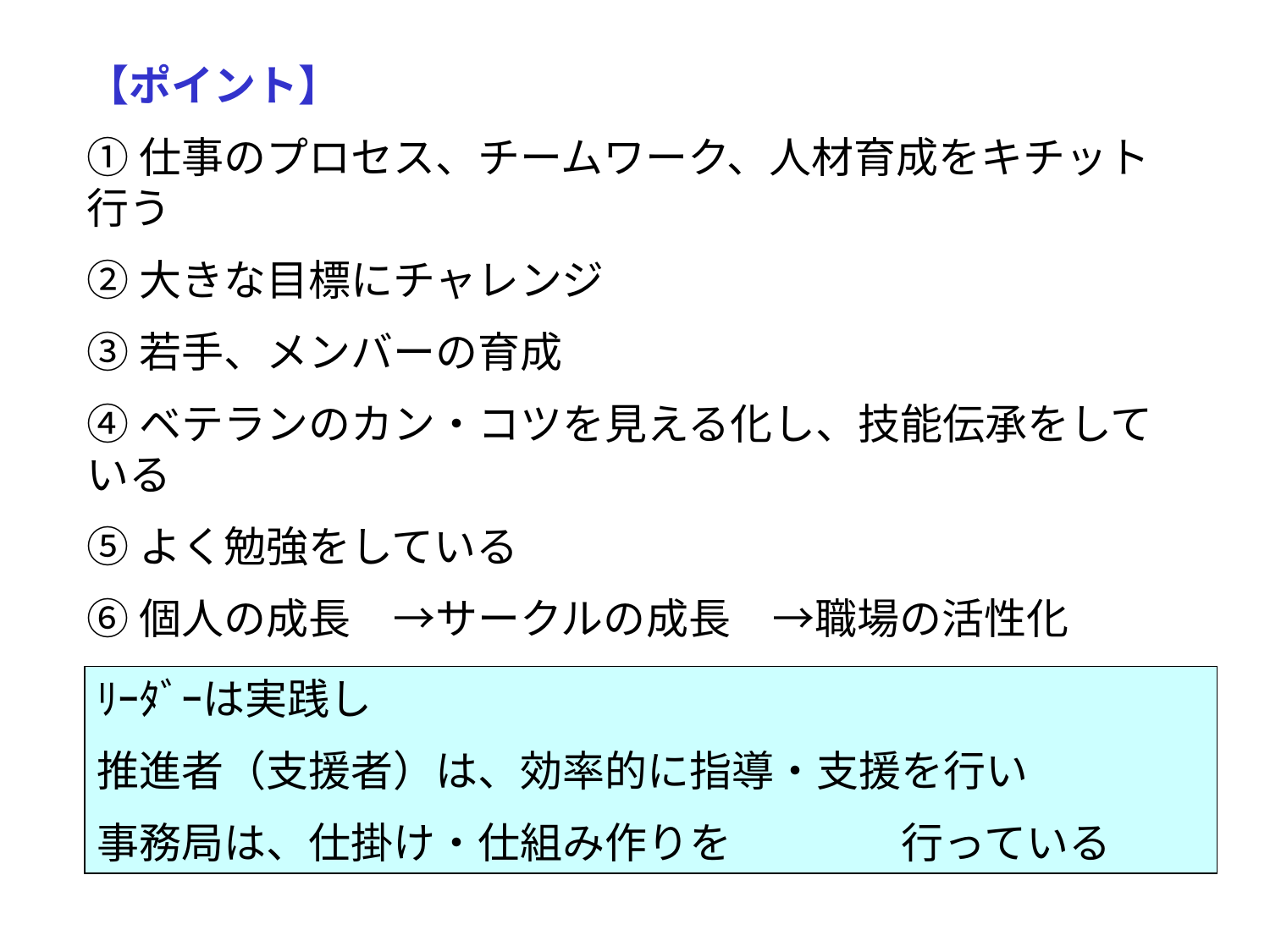

【ポイント】
①仕事のプロセス、チームワーク、人材育成をキチット行う
②大きな目標にチャレンジ
③若手、メンバーの育成
④ベテランのカン・コツを見える化し、技能伝承をしている
⑤よく勉強をしている
⑥個人の成長　→サークルの成長　→職場の活性化
ﾘｰﾀﾞｰは実践し
推進者（支援者）は、効率的に指導・支援を行い
事務局は、仕掛け・仕組み作りを　　　　行っている